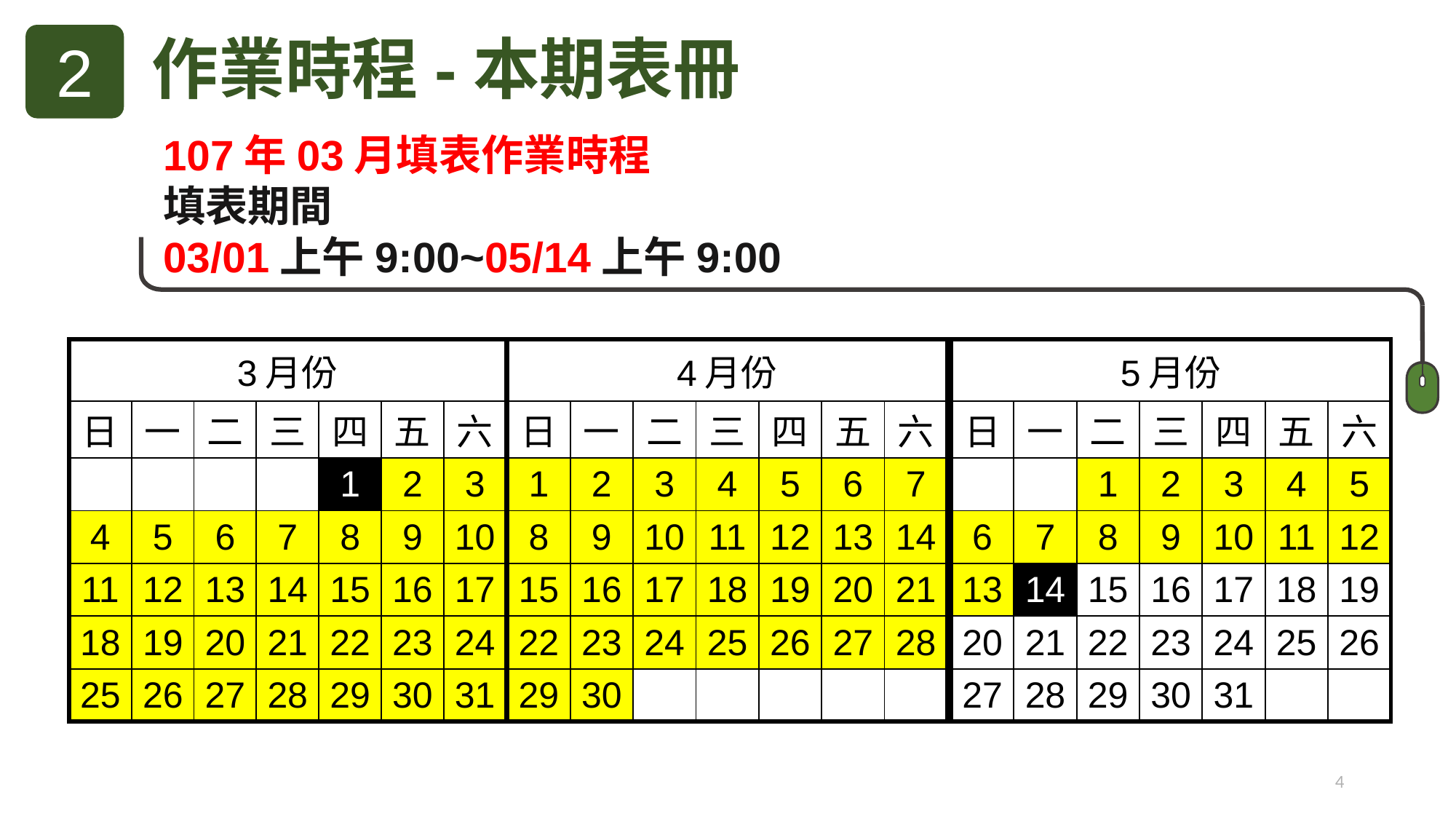

2

作業時程-本期表冊
107年03月填表作業時程
填表期間
03/01上午9:00~05/14上午9:00

| 3月份 |  |  |  |  |  |  |
| --- | --- | --- | --- | --- | --- | --- |
| 日 | 一 | 二 | 三 | 四 | 五 | 六 |
|  |  |  |  | 1 | 2 | 3 |
| 4 | 5 | 6 | 7 | 8 | 9 | 10 |
| 11 | 12 | 13 | 14 | 15 | 16 | 17 |
| 18 | 19 | 20 | 21 | 22 | 23 | 24 |
| 25 | 26 | 27 | 28 | 29 | 30 | 31 |
| 4月份 |  |  |  |  |  |  |
| --- | --- | --- | --- | --- | --- | --- |
| 日 | 一 | 二 | 三 | 四 | 五 | 六 |
| 1 | 2 | 3 | 4 | 5 | 6 | 7 |
| 8 | 9 | 10 | 11 | 12 | 13 | 14 |
| 15 | 16 | 17 | 18 | 19 | 20 | 21 |
| 22 | 23 | 24 | 25 | 26 | 27 | 28 |
| 29 | 30 |  |  |  |  |  |
| 5月份 |  |  |  |  |  |  |
| --- | --- | --- | --- | --- | --- | --- |
| 日 | 一 | 二 | 三 | 四 | 五 | 六 |
|  |  | 1 | 2 | 3 | 4 | 5 |
| 6 | 7 | 8 | 9 | 10 | 11 | 12 |
| 13 | 14 | 15 | 16 | 17 | 18 | 19 |
| 20 | 21 | 22 | 23 | 24 | 25 | 26 |
| 27 | 28 | 29 | 30 | 31 |  |  |

4